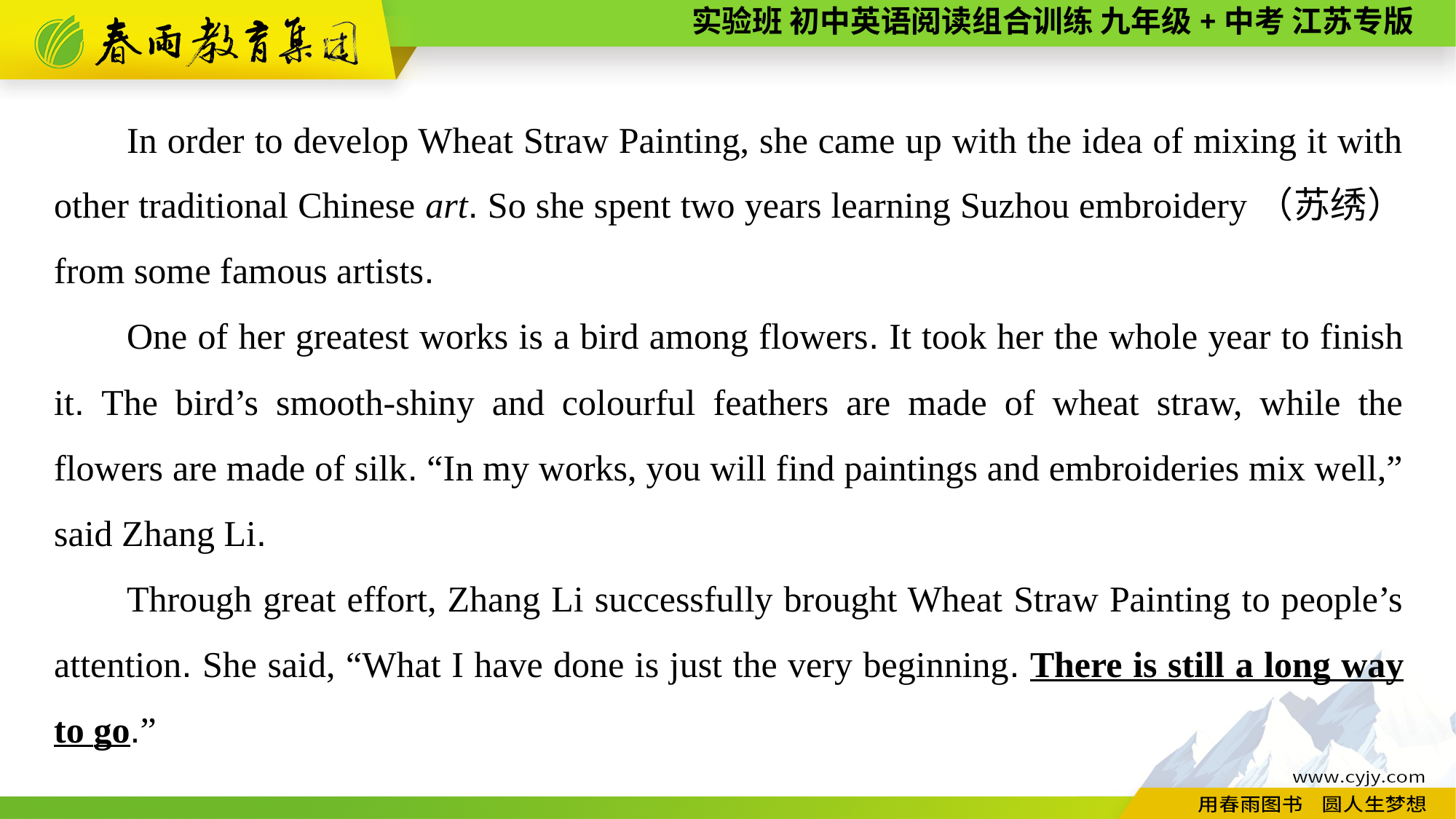

In order to develop Wheat Straw Painting, she came up with the idea of mixing it with other traditional Chinese art. So she spent two years learning Suzhou embroidery（苏绣） from some famous artists.
One of her greatest works is a bird among flowers. It took her the whole year to finish it. The bird’s smooth-shiny and colourful feathers are made of wheat straw, while the flowers are made of silk. “In my works, you will find paintings and embroideries mix well,” said Zhang Li.
Through great effort, Zhang Li successfully brought Wheat Straw Painting to people’s attention. She said, “What I have done is just the very beginning. There is still a long way to go.”